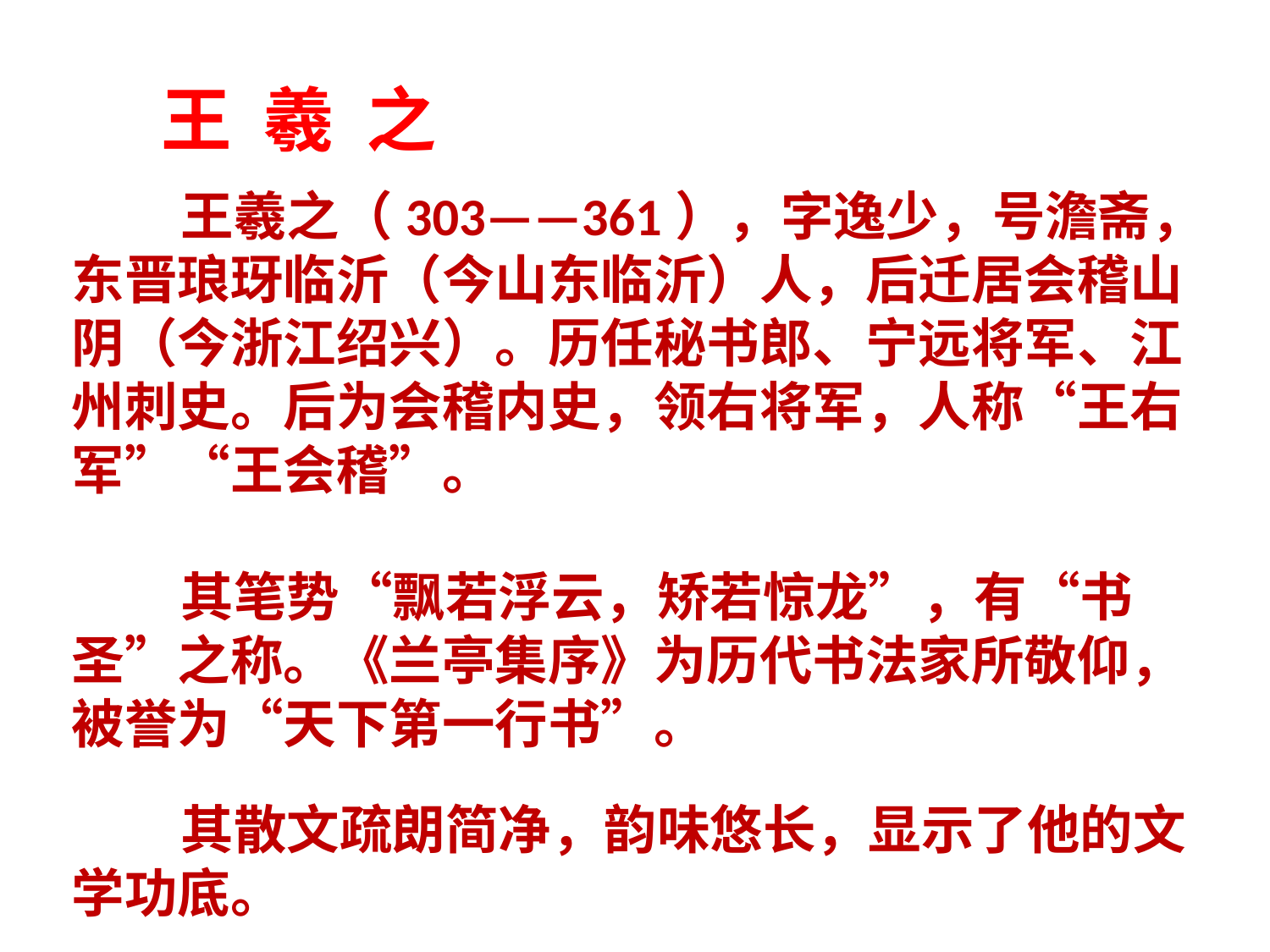

王  羲  之

        王羲之（303——361），字逸少，号澹斋，东晋琅玡临沂（今山东临沂）人，后迁居会稽山阴（今浙江绍兴）。历任秘书郎、宁远将军、江州刺史。后为会稽内史，领右将军，人称“王右军”“王会稽”。

        其笔势“飘若浮云，矫若惊龙”，有“书圣”之称。《兰亭集序》为历代书法家所敬仰，被誉为“天下第一行书”。

        其散文疏朗简净，韵味悠长，显示了他的文学功底。